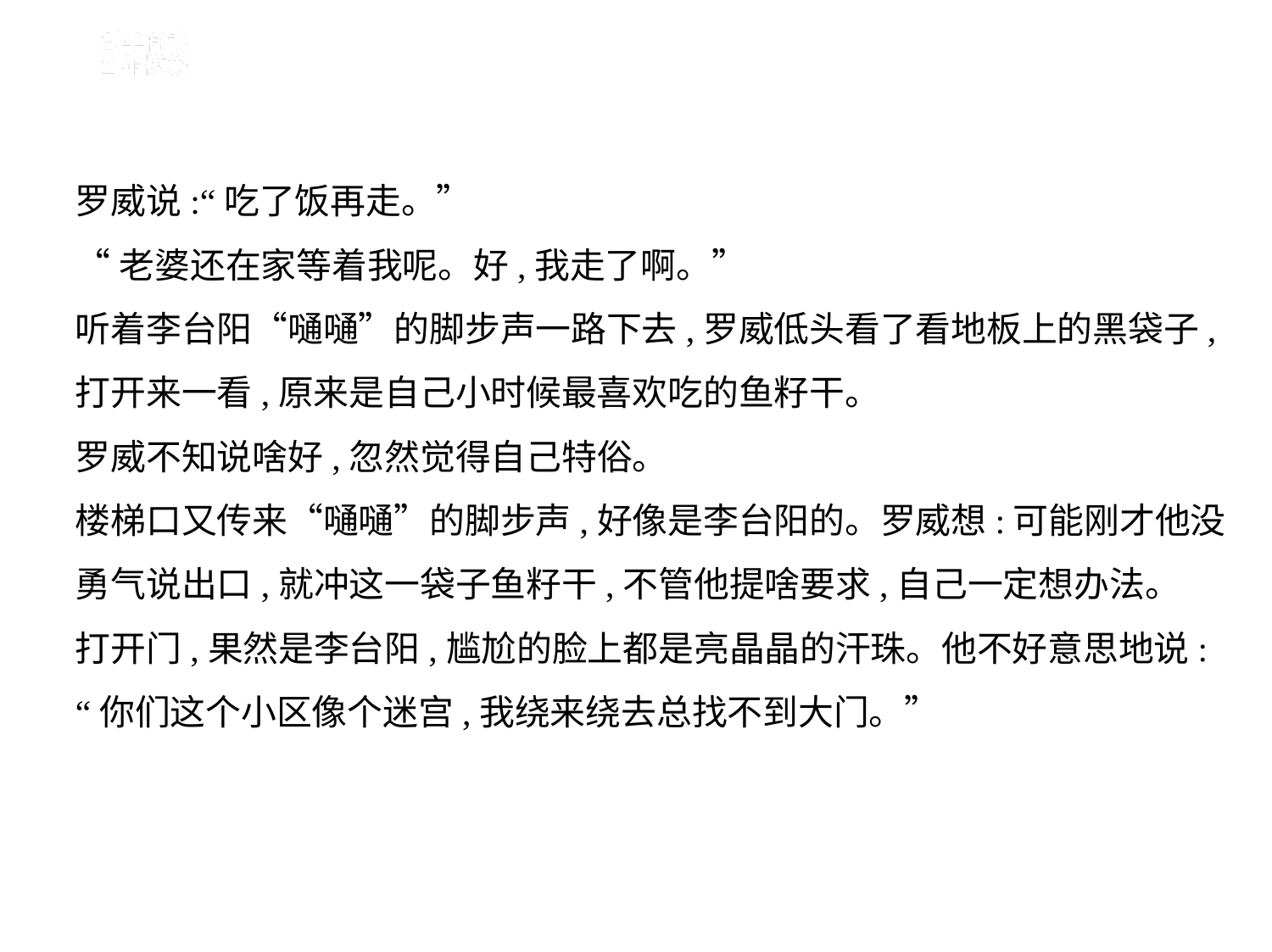

罗威说:“吃了饭再走。”
“老婆还在家等着我呢。好,我走了啊。”
听着李台阳“嗵嗵”的脚步声一路下去,罗威低头看了看地板上的黑袋子,
打开来一看,原来是自己小时候最喜欢吃的鱼籽干。
罗威不知说啥好,忽然觉得自己特俗。
楼梯口又传来“嗵嗵”的脚步声,好像是李台阳的。罗威想:可能刚才他没
勇气说出口,就冲这一袋子鱼籽干,不管他提啥要求,自己一定想办法。
打开门,果然是李台阳,尴尬的脸上都是亮晶晶的汗珠。他不好意思地说:
“你们这个小区像个迷宫,我绕来绕去总找不到大门。”